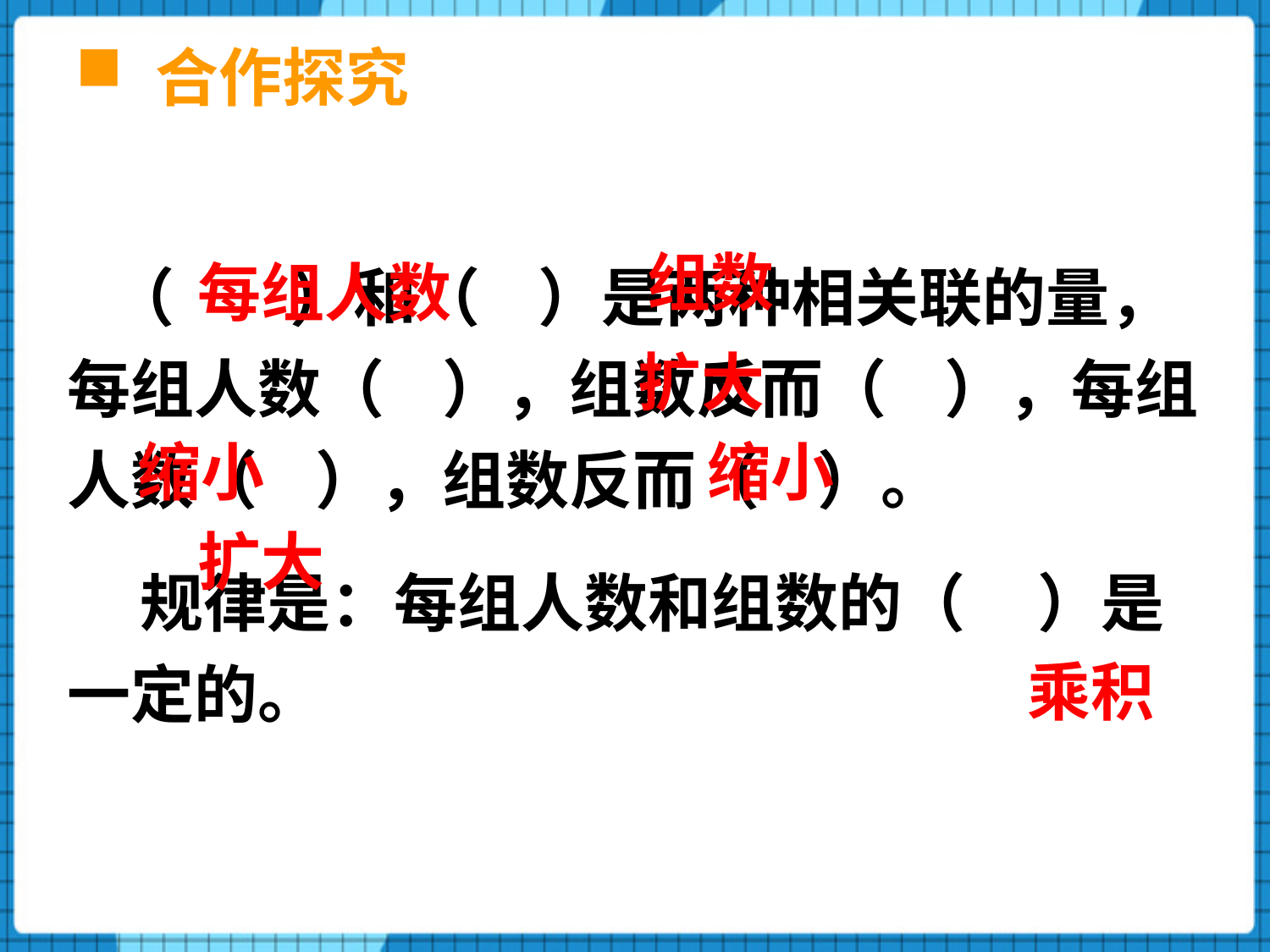

合作探究

  （        ）和（    ）是两种相关联的量，每组人数（    ），组数反而（    ），每组人数（    ），组数反而（    ）。
    规律是：每组人数和组数的（     ）是一定的。
组数
每组人数
扩大
缩小
缩小
扩大

乘积